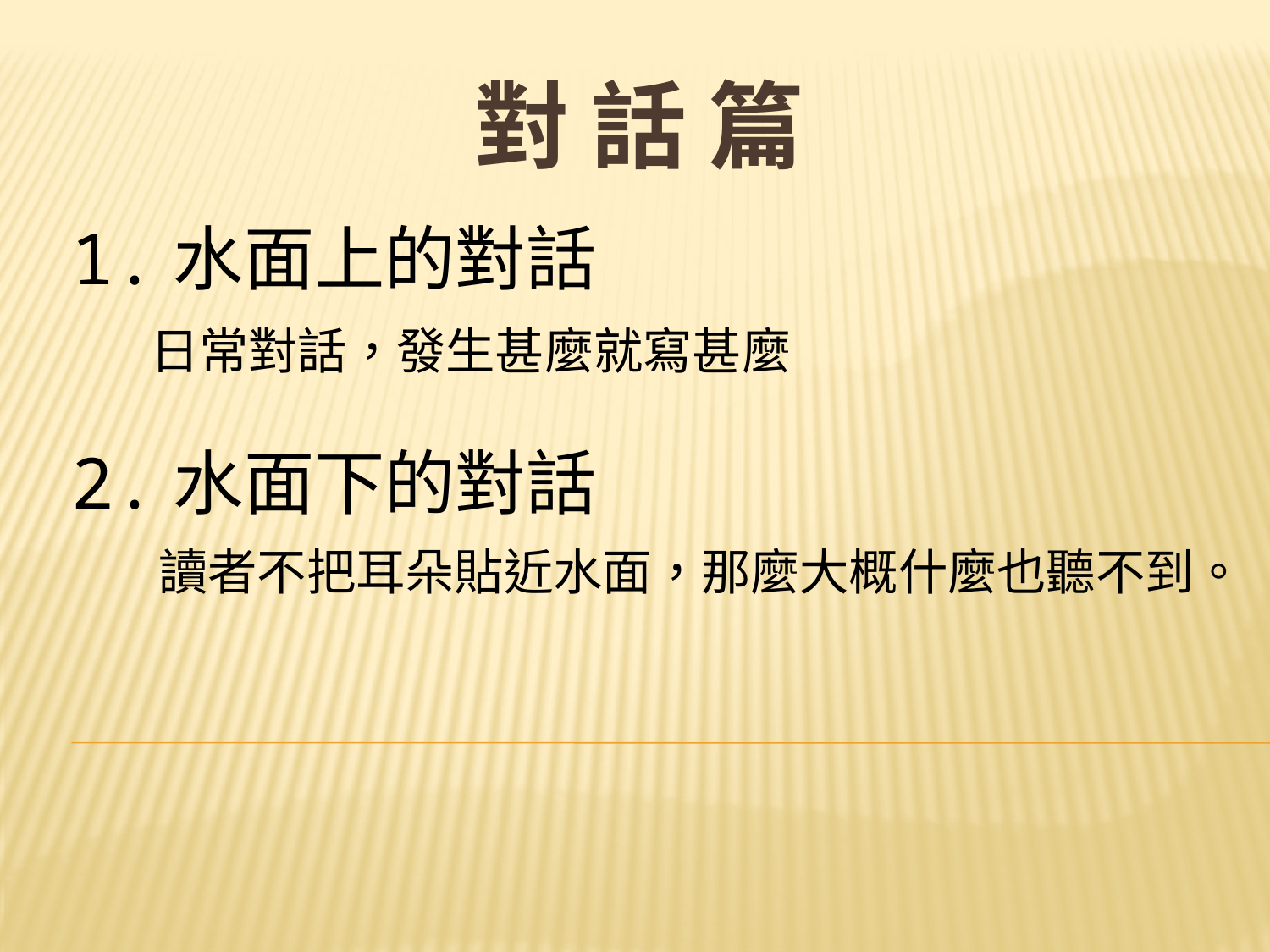

# 對 話 篇
1.水面上的對話
      日常對話，發生甚麼就寫甚麼

2.水面下的對話
           讀者不把耳朵貼近水面，那麼大概什麼也聽不到。